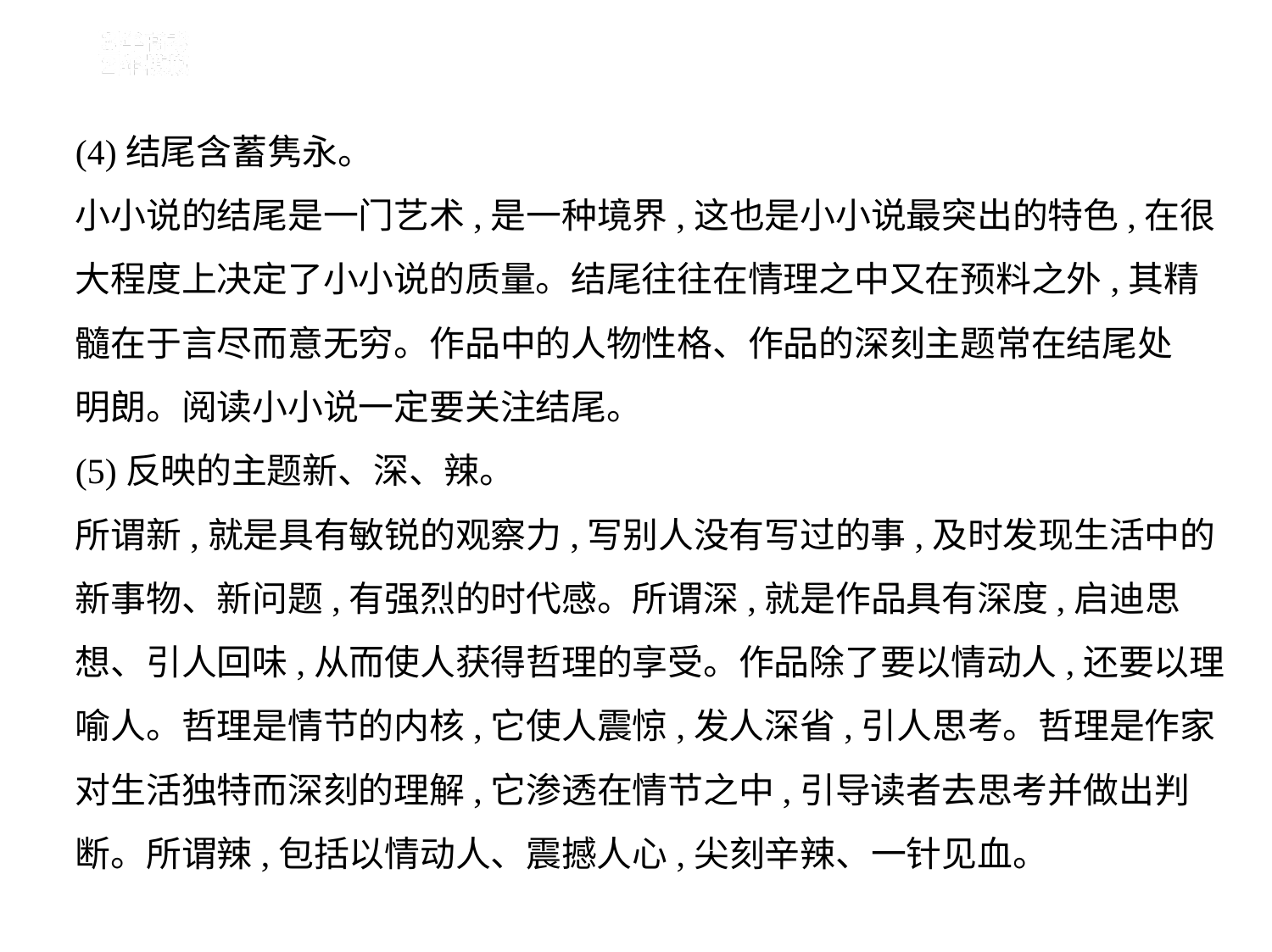

(4)结尾含蓄隽永。
小小说的结尾是一门艺术,是一种境界,这也是小小说最突出的特色,在很
大程度上决定了小小说的质量。结尾往往在情理之中又在预料之外,其精
髓在于言尽而意无穷。作品中的人物性格、作品的深刻主题常在结尾处
明朗。阅读小小说一定要关注结尾。
(5)反映的主题新、深、辣。
所谓新,就是具有敏锐的观察力,写别人没有写过的事,及时发现生活中的
新事物、新问题,有强烈的时代感。所谓深,就是作品具有深度,启迪思
想、引人回味,从而使人获得哲理的享受。作品除了要以情动人,还要以理
喻人。哲理是情节的内核,它使人震惊,发人深省,引人思考。哲理是作家
对生活独特而深刻的理解,它渗透在情节之中,引导读者去思考并做出判
断。所谓辣,包括以情动人、震撼人心,尖刻辛辣、一针见血。